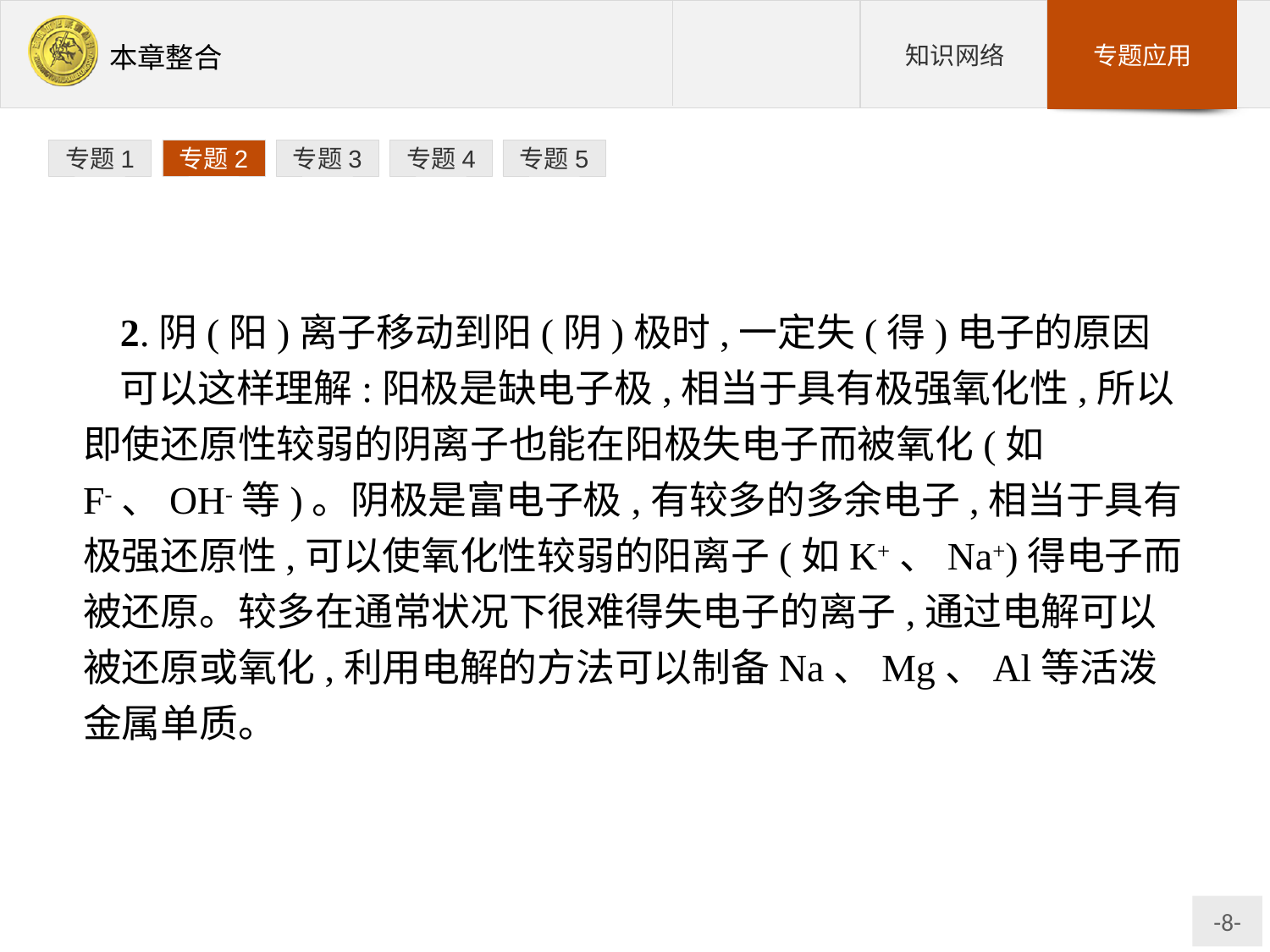

专题1
专题2
专题3
专题4
专题5
2.阴(阳)离子移动到阳(阴)极时,一定失(得)电子的原因
可以这样理解:阳极是缺电子极,相当于具有极强氧化性,所以即使还原性较弱的阴离子也能在阳极失电子而被氧化(如F-、OH-等)。阴极是富电子极,有较多的多余电子,相当于具有极强还原性,可以使氧化性较弱的阳离子(如K+、Na+)得电子而被还原。较多在通常状况下很难得失电子的离子,通过电解可以被还原或氧化,利用电解的方法可以制备Na、Mg、Al等活泼金属单质。